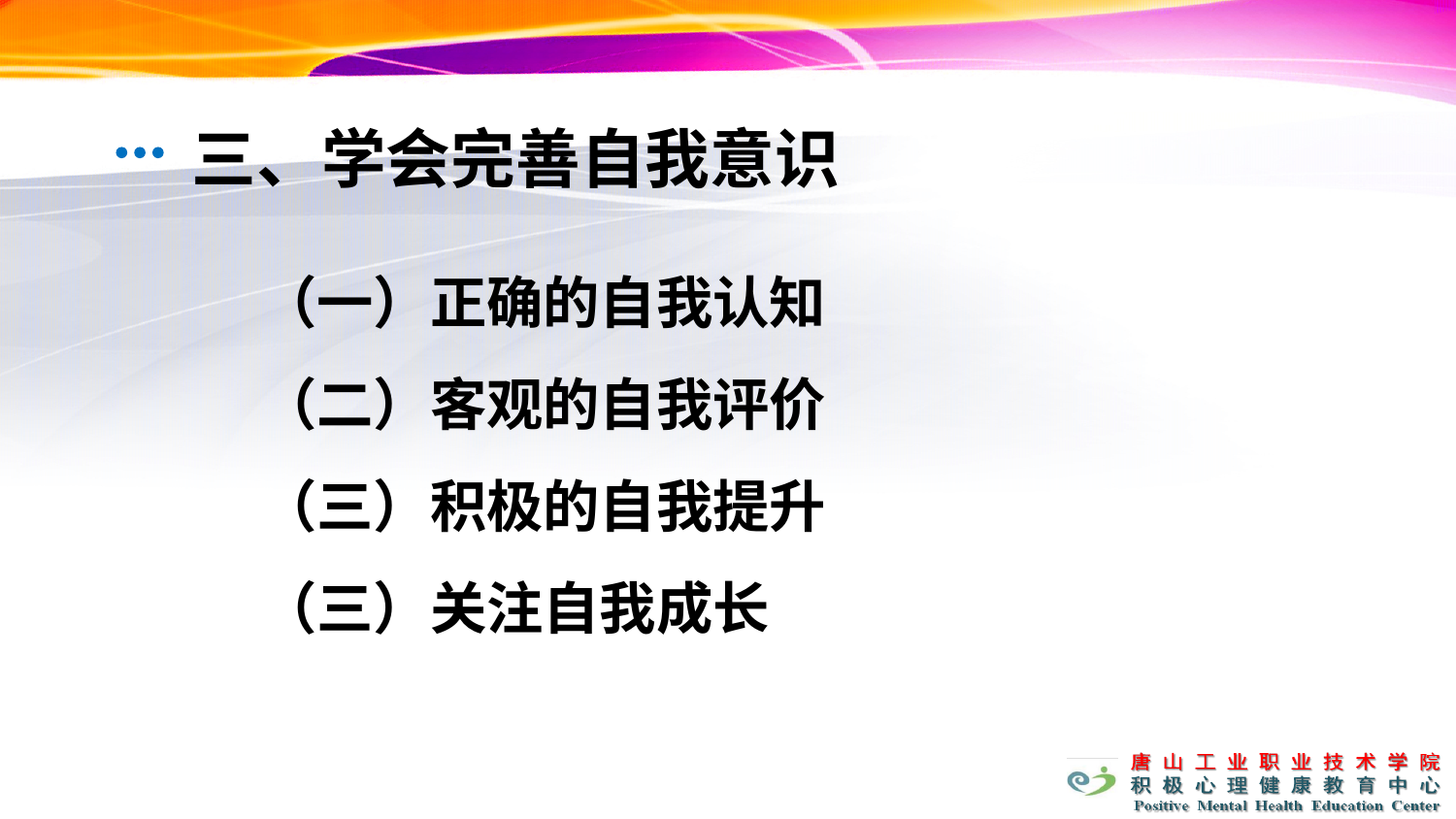

三、学会完善自我意识

（一）正确的自我认知
（二）客观的自我评价
（三）积极的自我提升
（三）关注自我成长